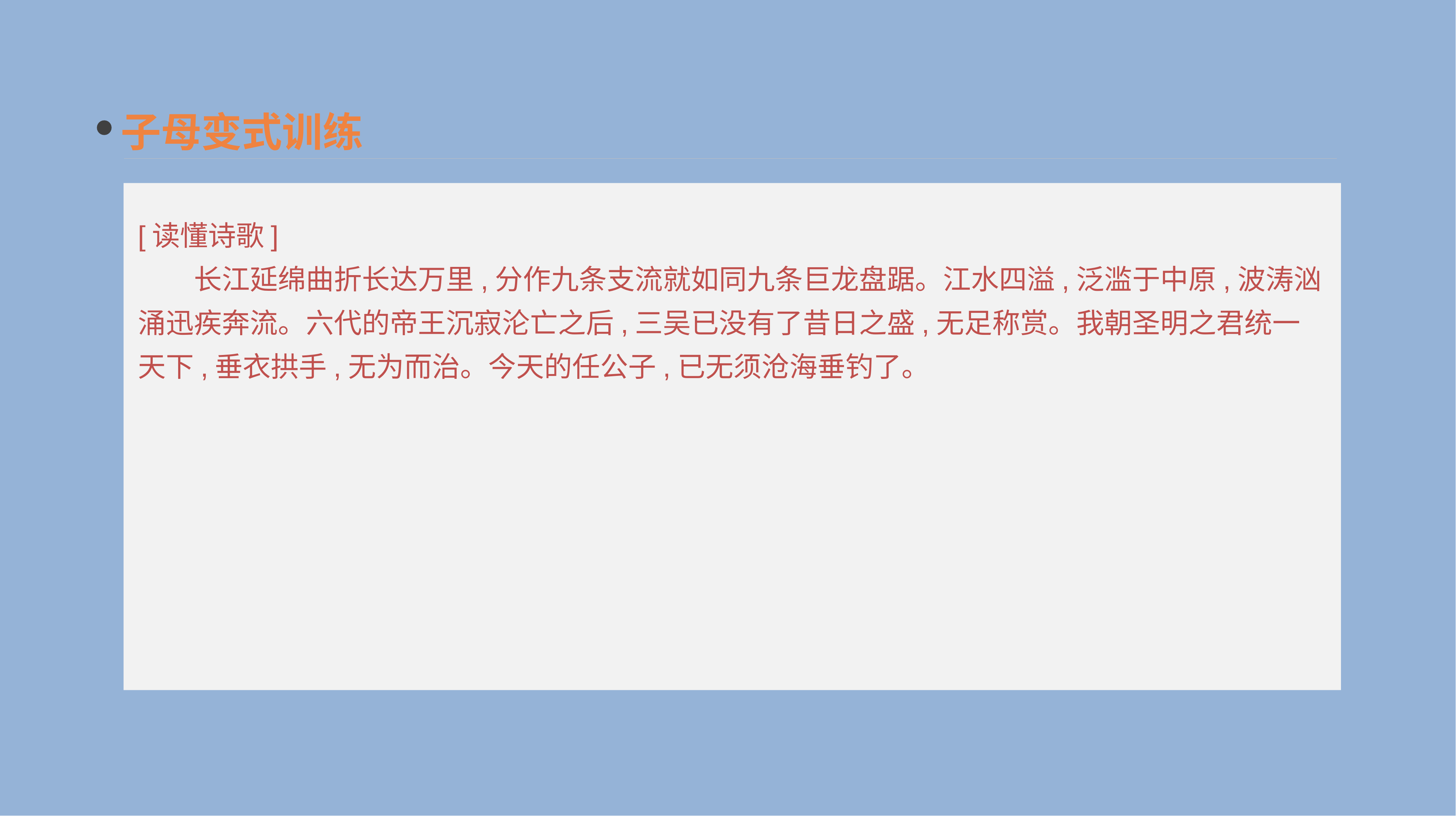

子母变式训练

[读懂诗歌]
　　长江延绵曲折长达万里,分作九条支流就如同九条巨龙盘踞。江水四溢,泛滥于中原,波涛汹涌迅疾奔流。六代的帝王沉寂沦亡之后,三吴已没有了昔日之盛,无足称赏。我朝圣明之君统一天下,垂衣拱手,无为而治。今天的任公子,已无须沧海垂钓了。